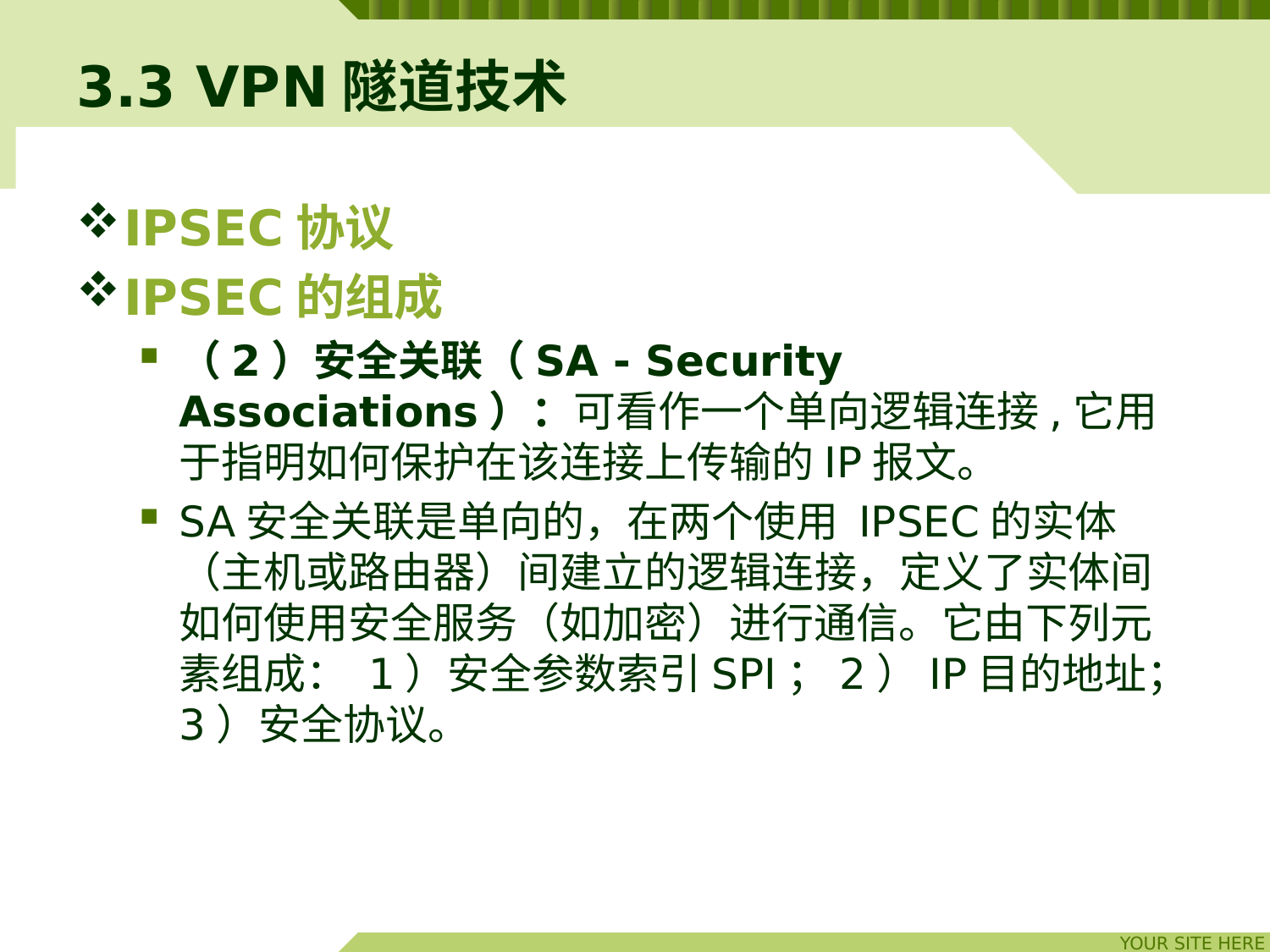

# 3.3 VPN隧道技术
IPSEC协议
IPSEC的组成
（2）安全关联（SA - Security Associations）：可看作一个单向逻辑连接,它用于指明如何保护在该连接上传输的IP报文。
SA安全关联是单向的，在两个使用 IPSEC的实体（主机或路由器）间建立的逻辑连接，定义了实体间如何使用安全服务（如加密）进行通信。它由下列元素组成： 1）安全参数索引SPI；2）IP目的地址；3）安全协议。